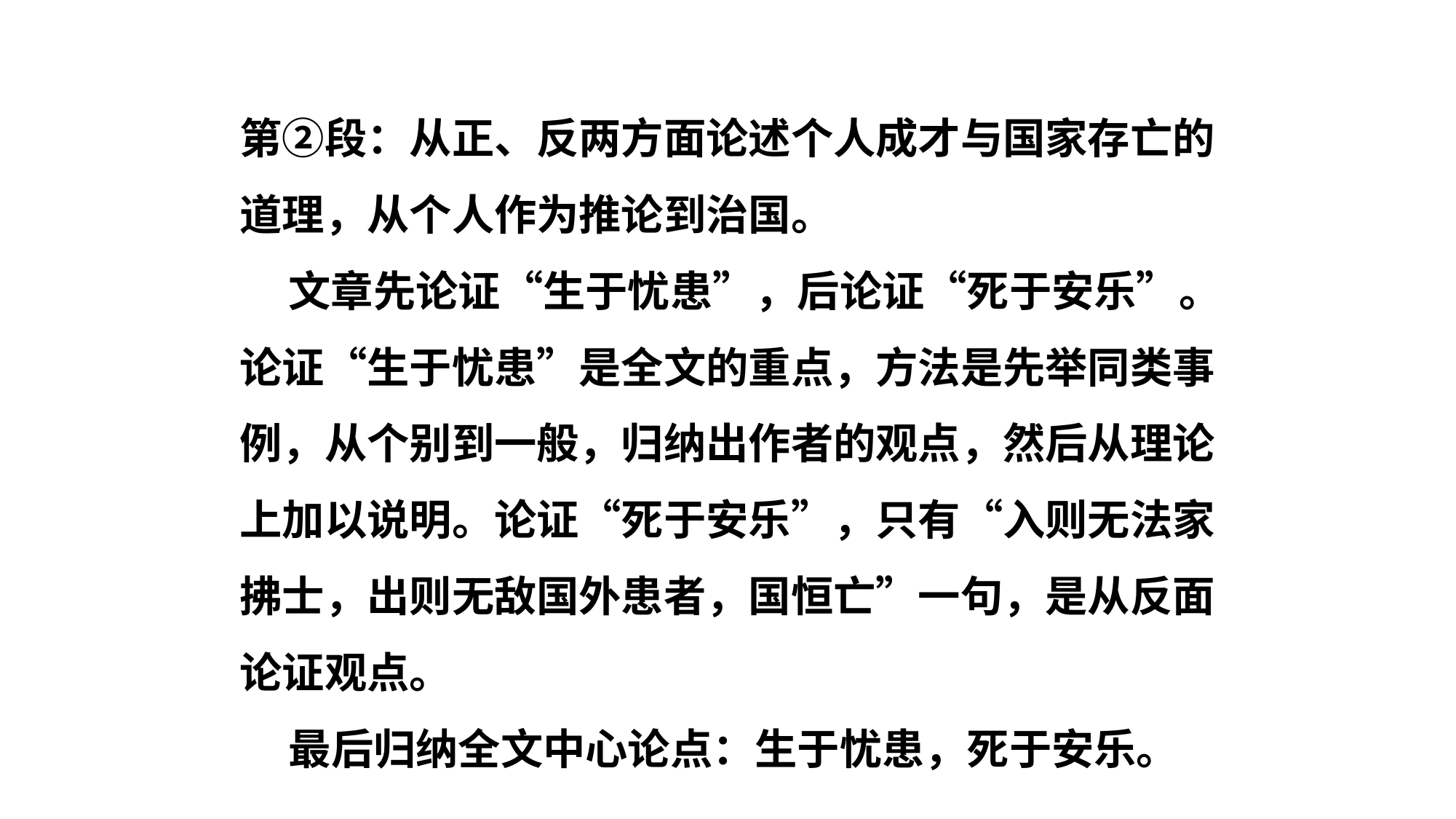

第②段：从正、反两方面论述个人成才与国家存亡的道理，从个人作为推论到治国。
    文章先论证“生于忧患”，后论证“死于安乐”。论证“生于忧患”是全文的重点，方法是先举同类事例，从个别到一般，归纳出作者的观点，然后从理论上加以说明。论证“死于安乐”，只有“入则无法家拂士，出则无敌国外患者，国恒亡”一句，是从反面论证观点。
    最后归纳全文中心论点：生于忧患，死于安乐。